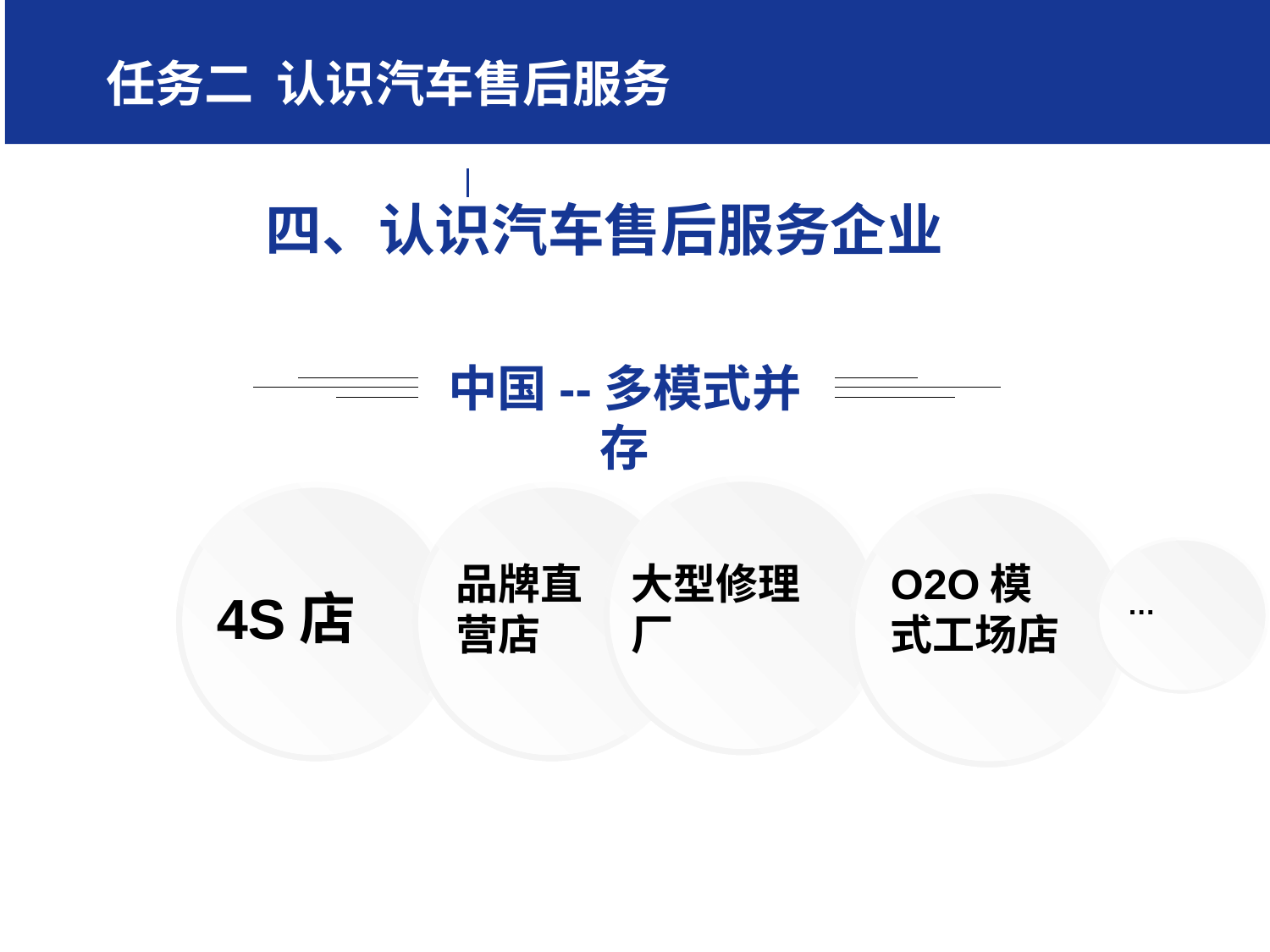

学习任务二  认识汽车售后服务任务一、汽车行
7
四、认识汽车售后服务企业
中国--多模式并存

品牌直营店

大型修理厂
O2O模式工场店
4S店
…